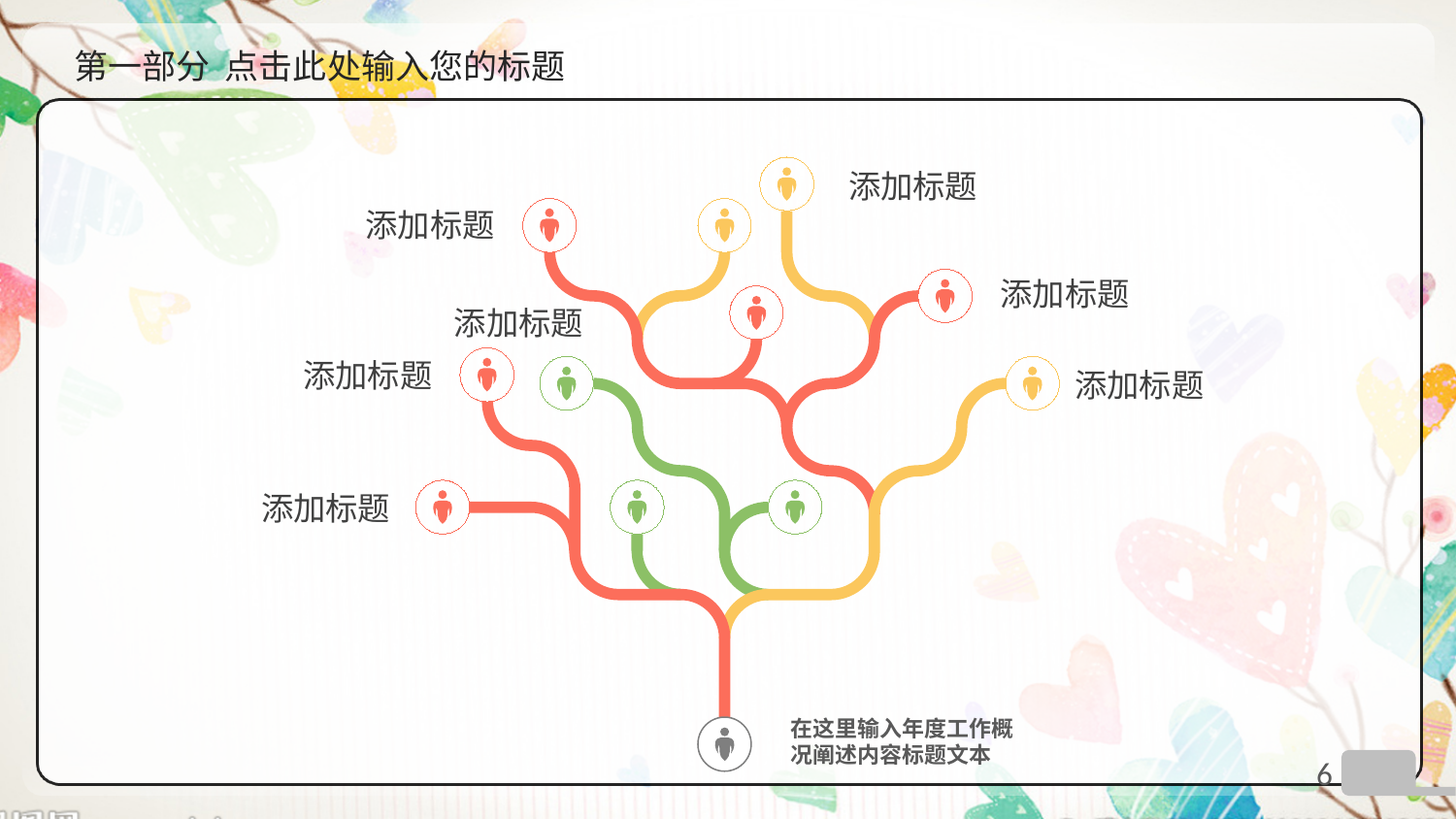

# 第一部分  点击此处输入您的标题

添加标题

添加标题

添加标题

添加标题

添加标题

添加标题

添加标题

在这里输入年度工作概
况阐述内容标题文本